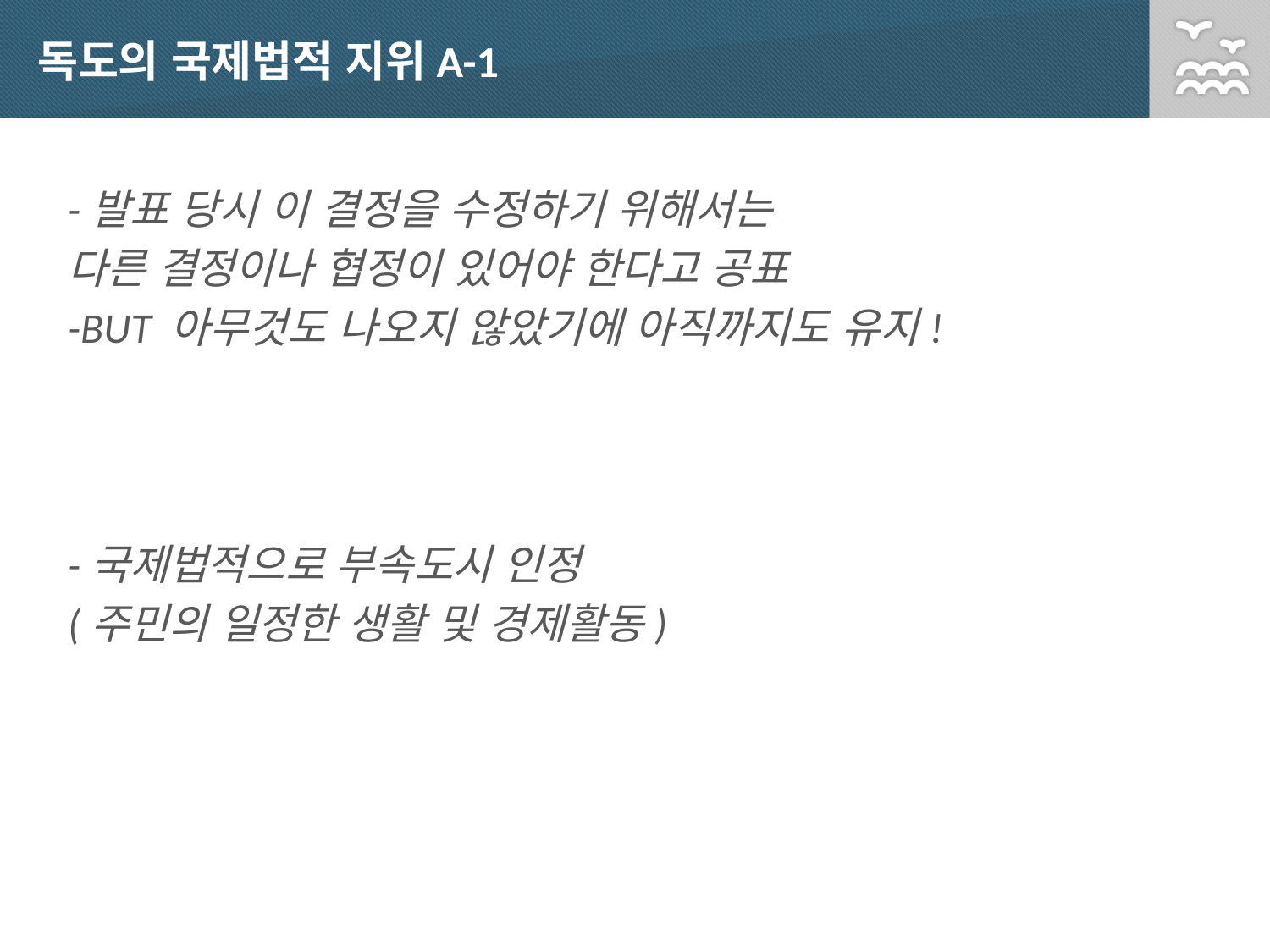

# 독도의 국제법적 지위A-1
-발표 당시 이 결정을 수정하기 위해서는
다른 결정이나 협정이 있어야 한다고 공표
-BUT 아무것도 나오지 않았기에 아직까지도 유지!

-국제법적으로 부속도시 인정
(주민의 일정한 생활 및 경제활동)